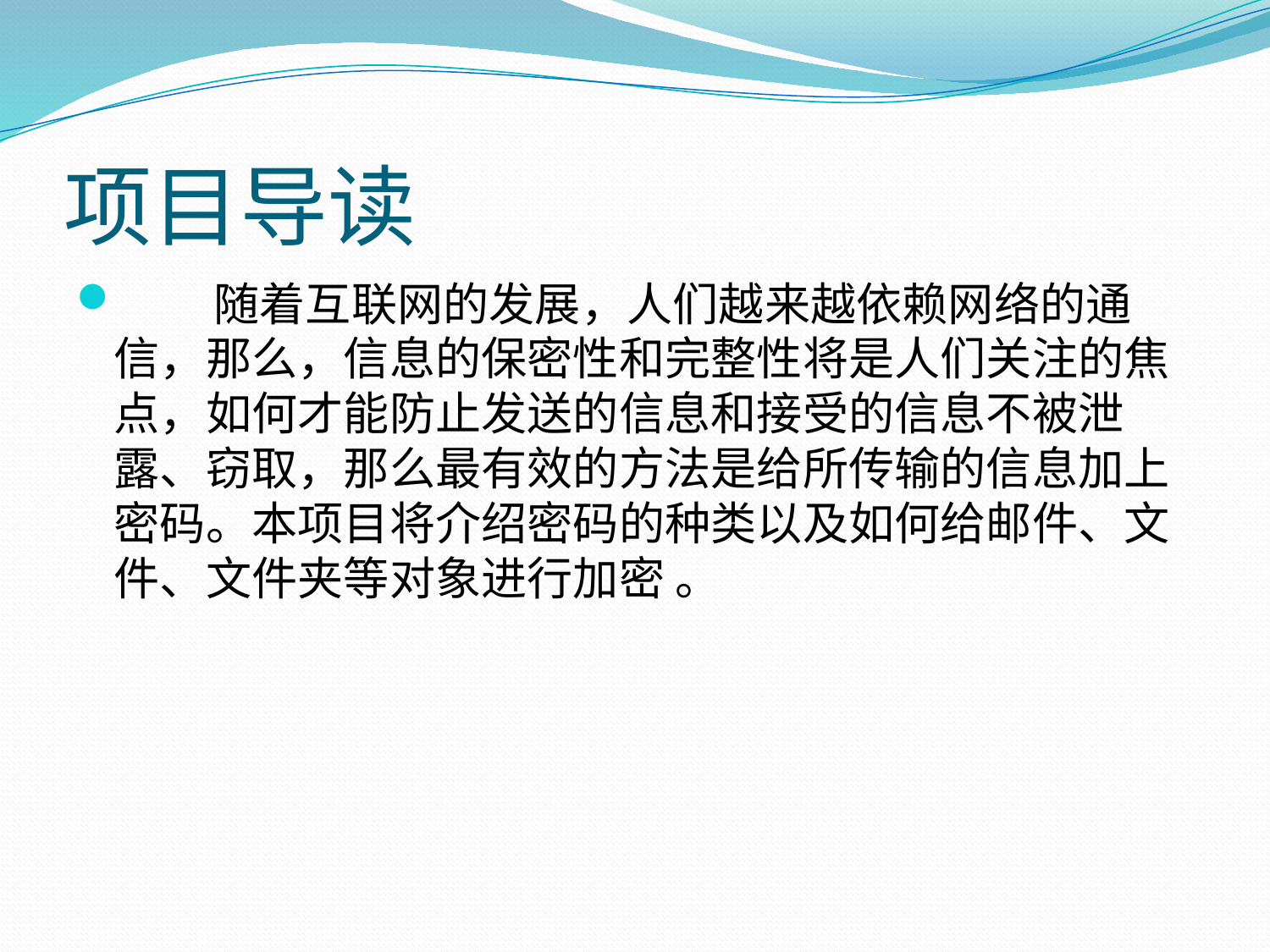

# 项目导读
        随着互联网的发展，人们越来越依赖网络的通信，那么，信息的保密性和完整性将是人们关注的焦点，如何才能防止发送的信息和接受的信息不被泄露、窃取，那么最有效的方法是给所传输的信息加上密码。本项目将介绍密码的种类以及如何给邮件、文件、文件夹等对象进行加密 。